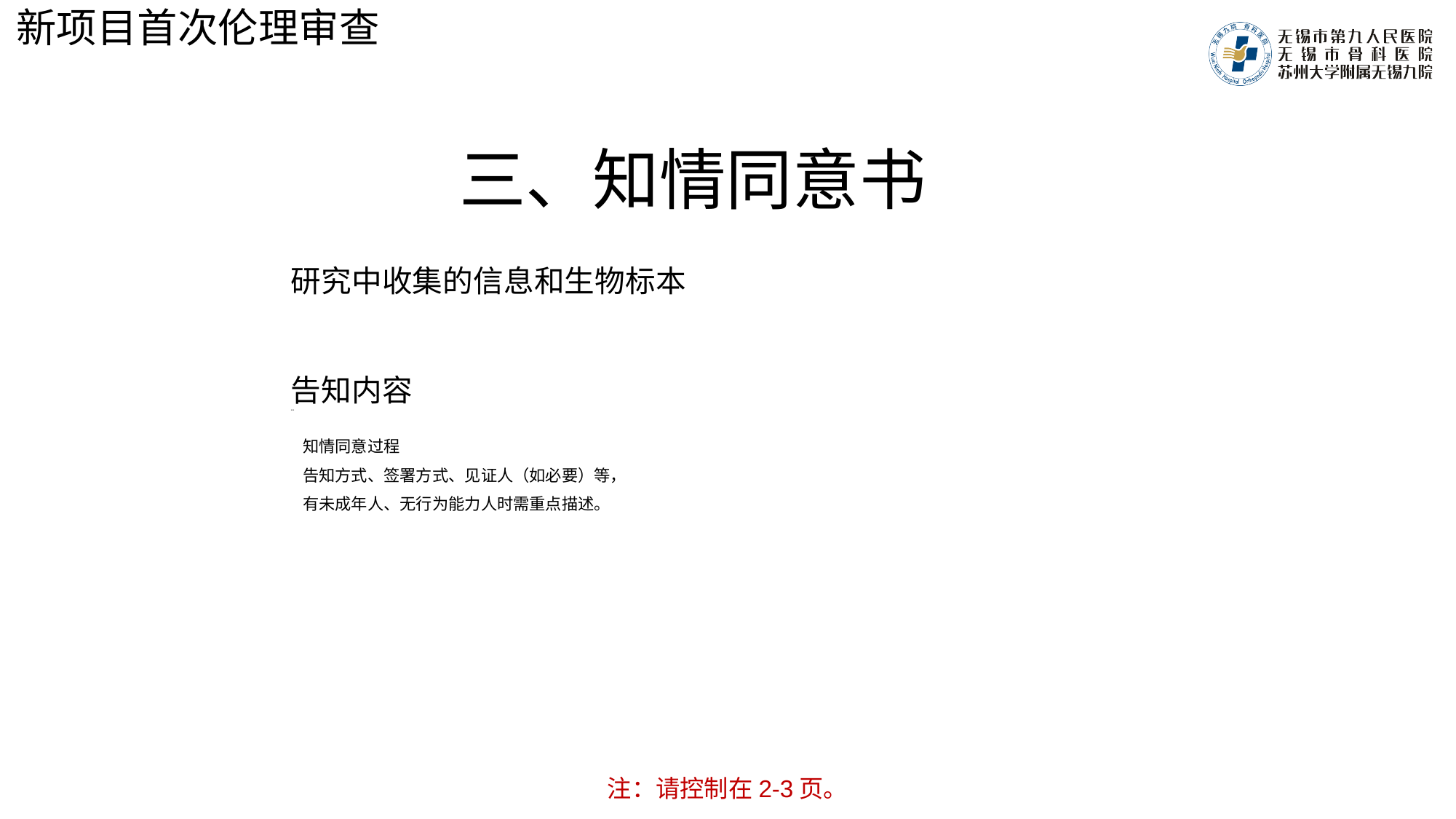

新项目首次伦理审查
# 三、知情同意书
研究中收集的信息和生物标本

告知内容
xxx

知情同意过程
告知方式、签署方式、见证人（如必要）等，
有未成年人、无行为能力人时需重点描述。
注：请控制在2-3页。